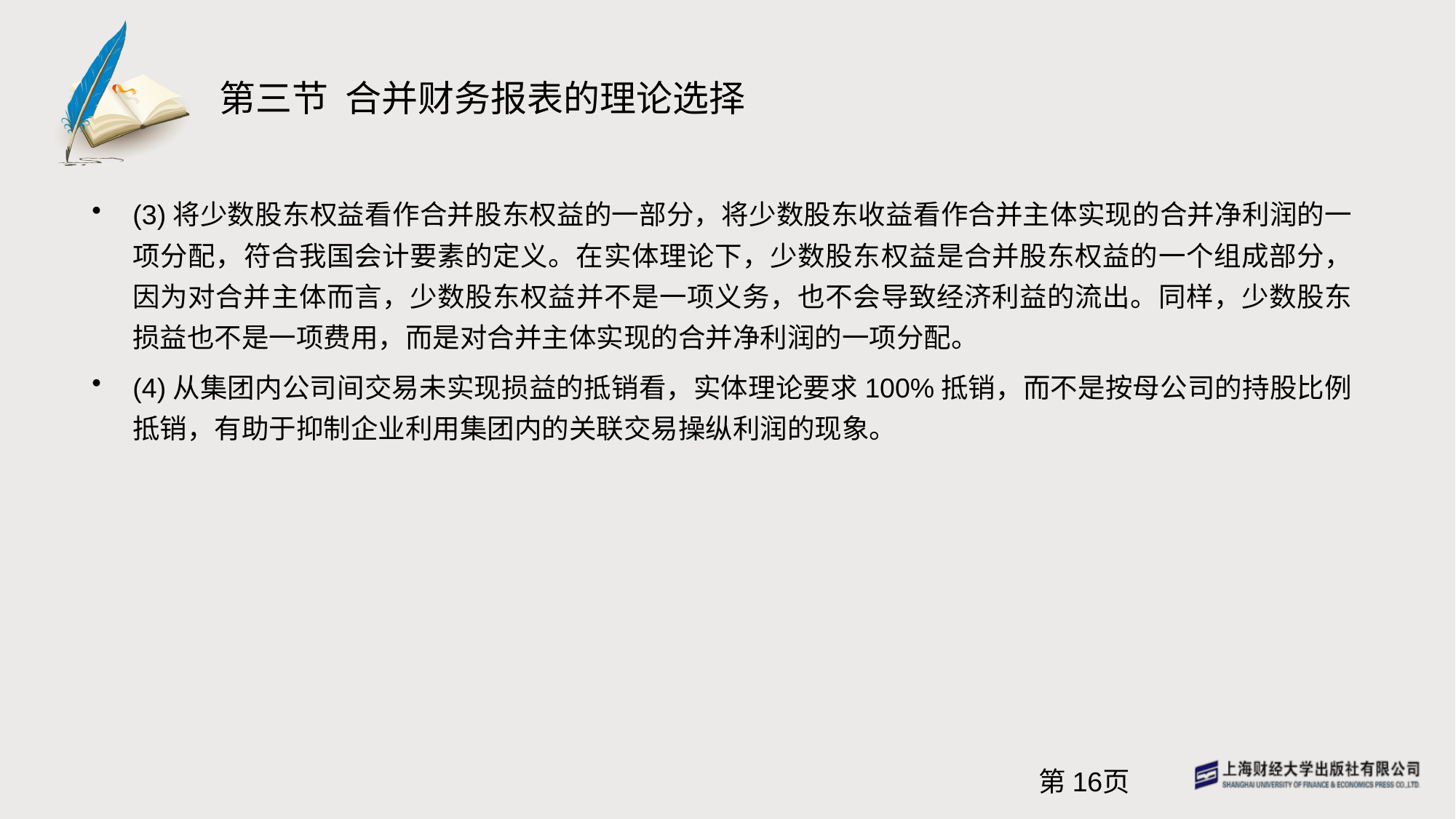

# 第三节  合并财务报表的理论选择
(3)将少数股东权益看作合并股东权益的一部分，将少数股东收益看作合并主体实现的合并净利润的一项分配，符合我国会计要素的定义。在实体理论下，少数股东权益是合并股东权益的一个组成部分，因为对合并主体而言，少数股东权益并不是一项义务，也不会导致经济利益的流出。同样，少数股东损益也不是一项费用，而是对合并主体实现的合并净利润的一项分配。
(4)从集团内公司间交易未实现损益的抵销看，实体理论要求100%抵销，而不是按母公司的持股比例抵销，有助于抑制企业利用集团内的关联交易操纵利润的现象。

16